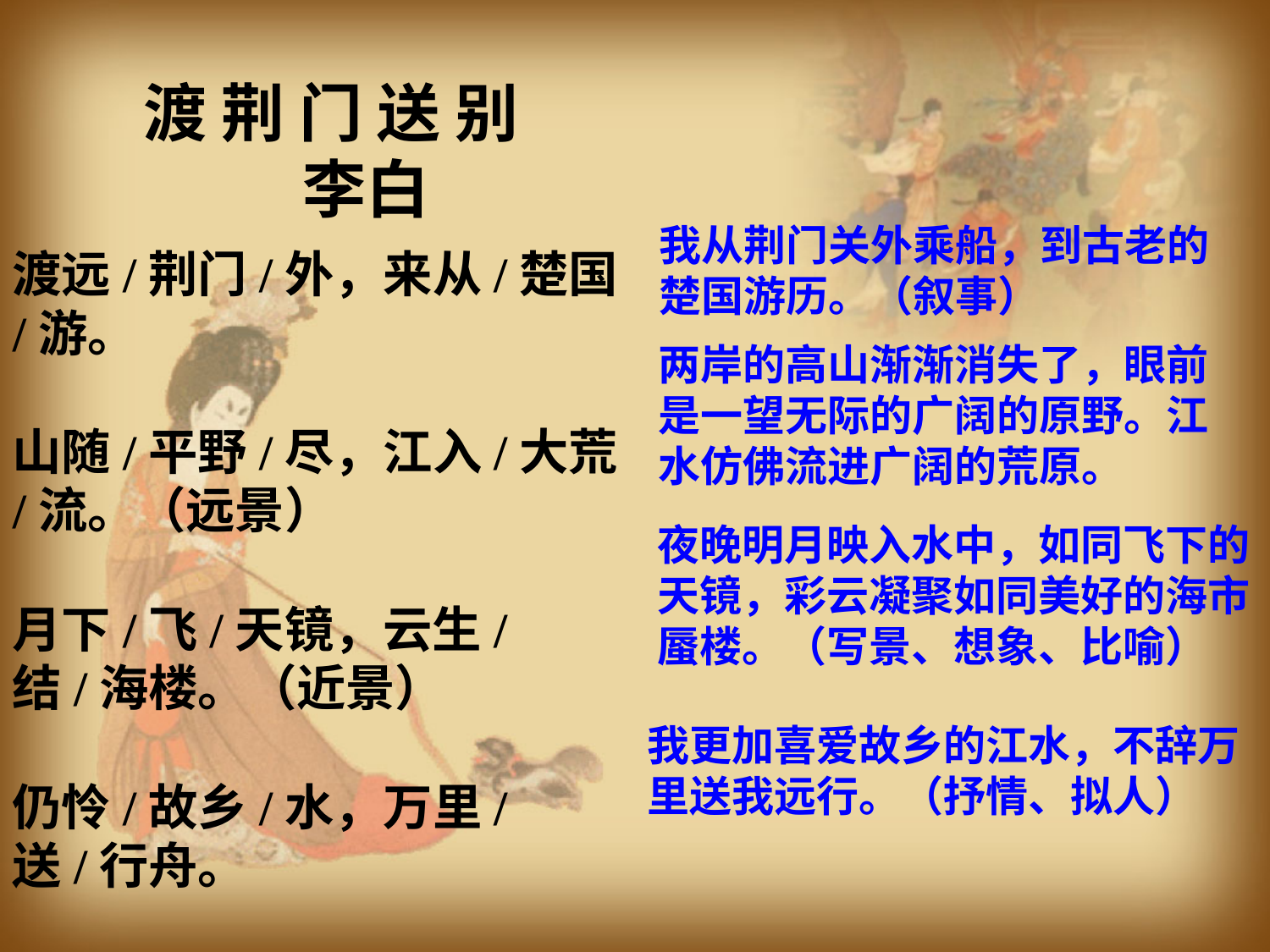

渡 荆 门 送 别
          李白
我从荆门关外乘船，到古老的楚国游历。（叙事）

渡远/荆门/外，来从/楚国/游。

山随/平野/尽，江入/大荒/流。（远景）

月下/飞/天镜，云生/结/海楼。（近景）

仍怜/故乡/水，万里/送/行舟。
两岸的高山渐渐消失了，眼前是一望无际的广阔的原野。江水仿佛流进广阔的荒原。

夜晚明月映入水中，如同飞下的天镜，彩云凝聚如同美好的海市蜃楼。（写景、想象、比喻）

我更加喜爱故乡的江水，不辞万里送我远行。（抒情、拟人）